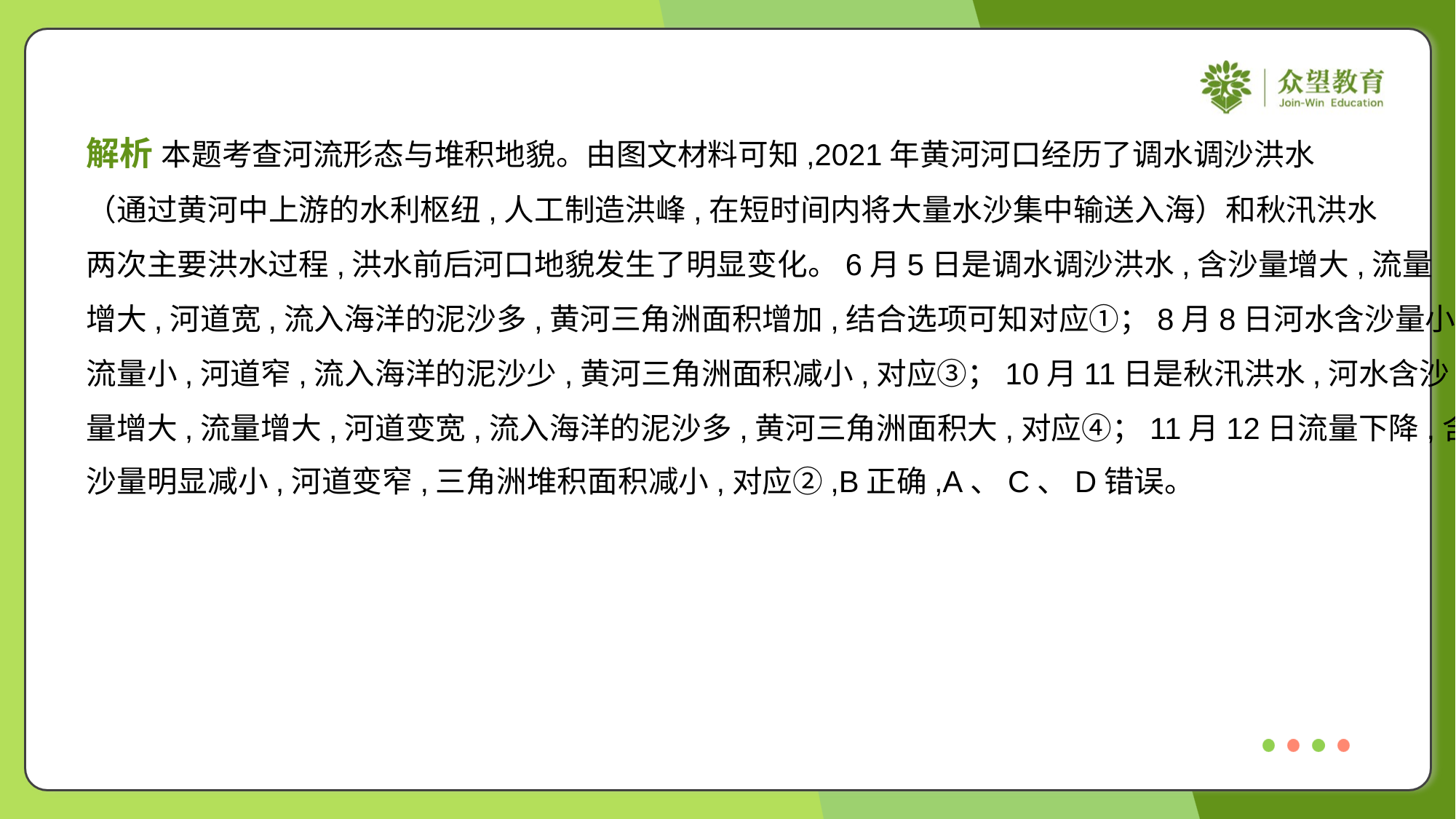

解析 本题考查河流形态与堆积地貌。由图文材料可知,2021年黄河河口经历了调水调沙洪水
（通过黄河中上游的水利枢纽,人工制造洪峰,在短时间内将大量水沙集中输送入海）和秋汛洪水
两次主要洪水过程,洪水前后河口地貌发生了明显变化。6月5日是调水调沙洪水,含沙量增大,流量
增大,河道宽,流入海洋的泥沙多,黄河三角洲面积增加,结合选项可知对应①；8月8日河水含沙量小,
流量小,河道窄,流入海洋的泥沙少,黄河三角洲面积减小,对应③；10月11日是秋汛洪水,河水含沙
量增大,流量增大,河道变宽,流入海洋的泥沙多,黄河三角洲面积大,对应④；11月12日流量下降,含
沙量明显减小,河道变窄,三角洲堆积面积减小,对应②,B正确,A、C、D错误。